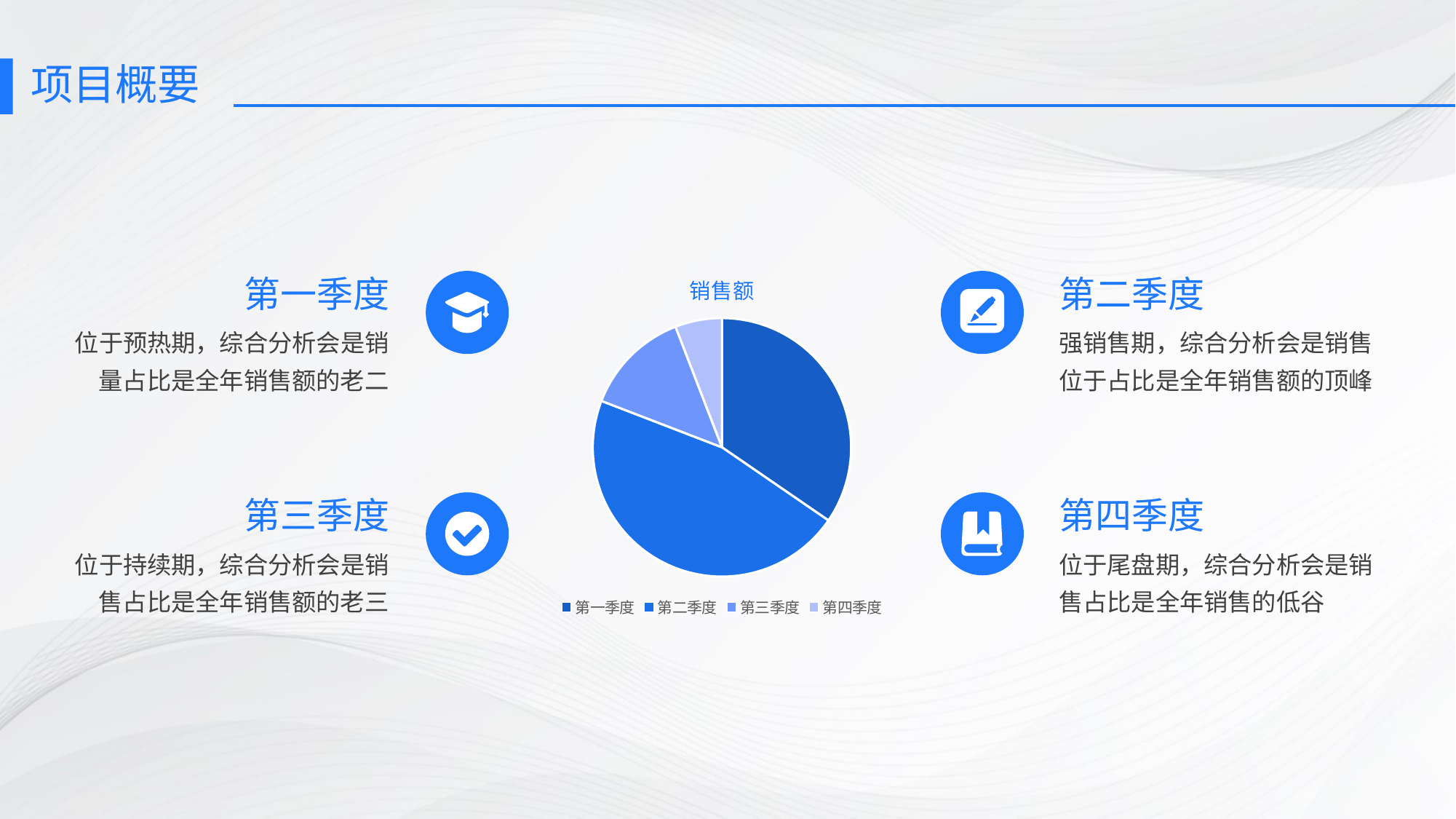

# 项目概要

### Chart:

| Category | 销售额 |
|---|---|
| 第一季度 | 6.5 |
| 第二季度 | 8.7 |
| 第三季度 | 2.5 |
| 第四季度 | 1.1 |
第一季度

位于预热期，综合分析会是销量占比是全年销售额的老二

第二季度

强销售期，综合分析会是销售位于占比是全年销售额的顶峰
第三季度

位于持续期，综合分析会是销售占比是全年销售额的老三

第四季度

位于尾盘期，综合分析会是销售占比是全年销售的低谷